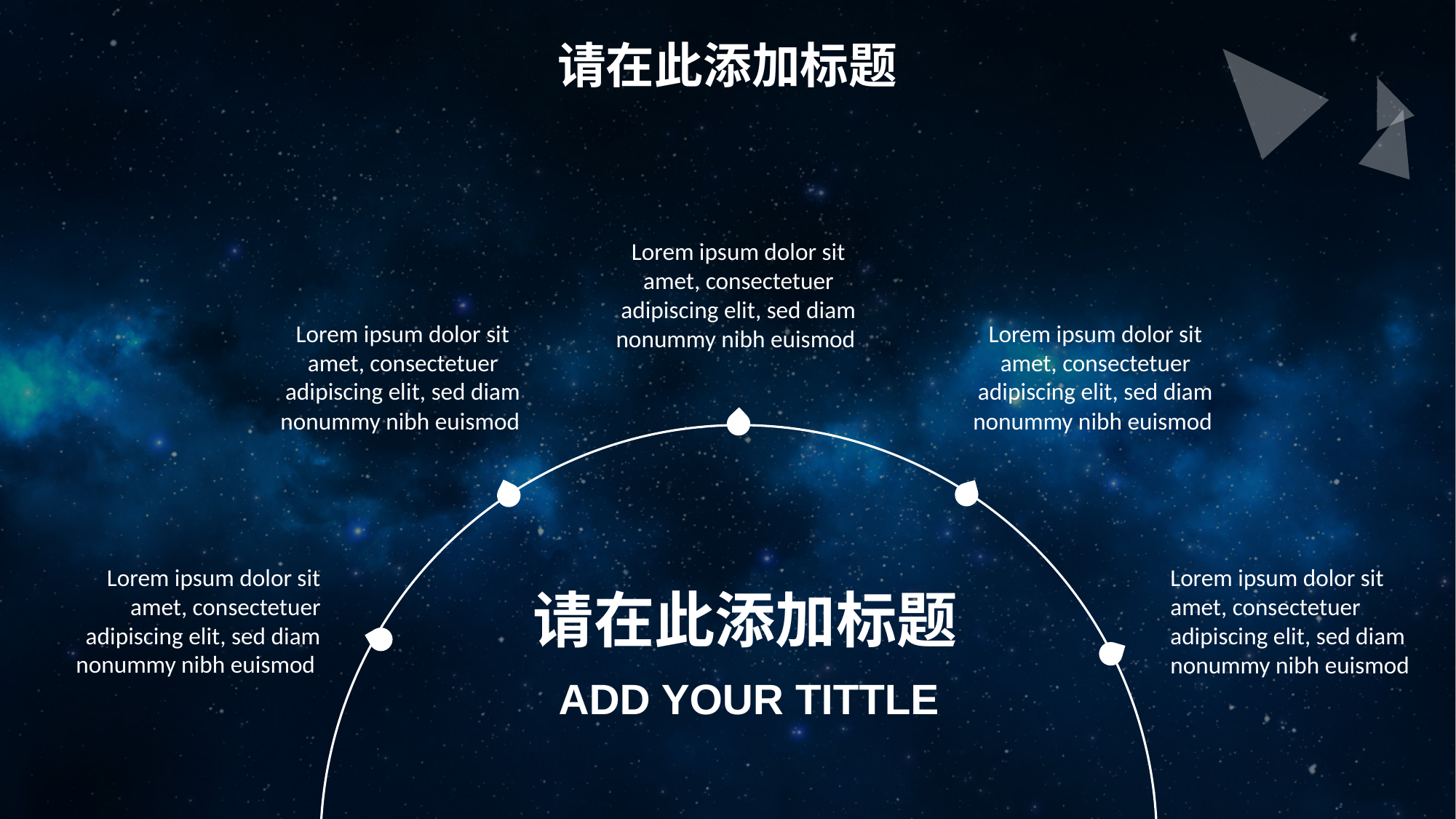

请在此添加标题

Lorem ipsum dolor sit amet, consectetuer adipiscing elit, sed diam nonummy nibh euismod
Lorem ipsum dolor sit amet, consectetuer adipiscing elit, sed diam nonummy nibh euismod
Lorem ipsum dolor sit amet, consectetuer adipiscing elit, sed diam nonummy nibh euismod

Lorem ipsum dolor sit amet, consectetuer adipiscing elit, sed diam nonummy nibh euismod
Lorem ipsum dolor sit amet, consectetuer adipiscing elit, sed diam nonummy nibh euismod
请在此添加标题

ADD YOUR TITTLE